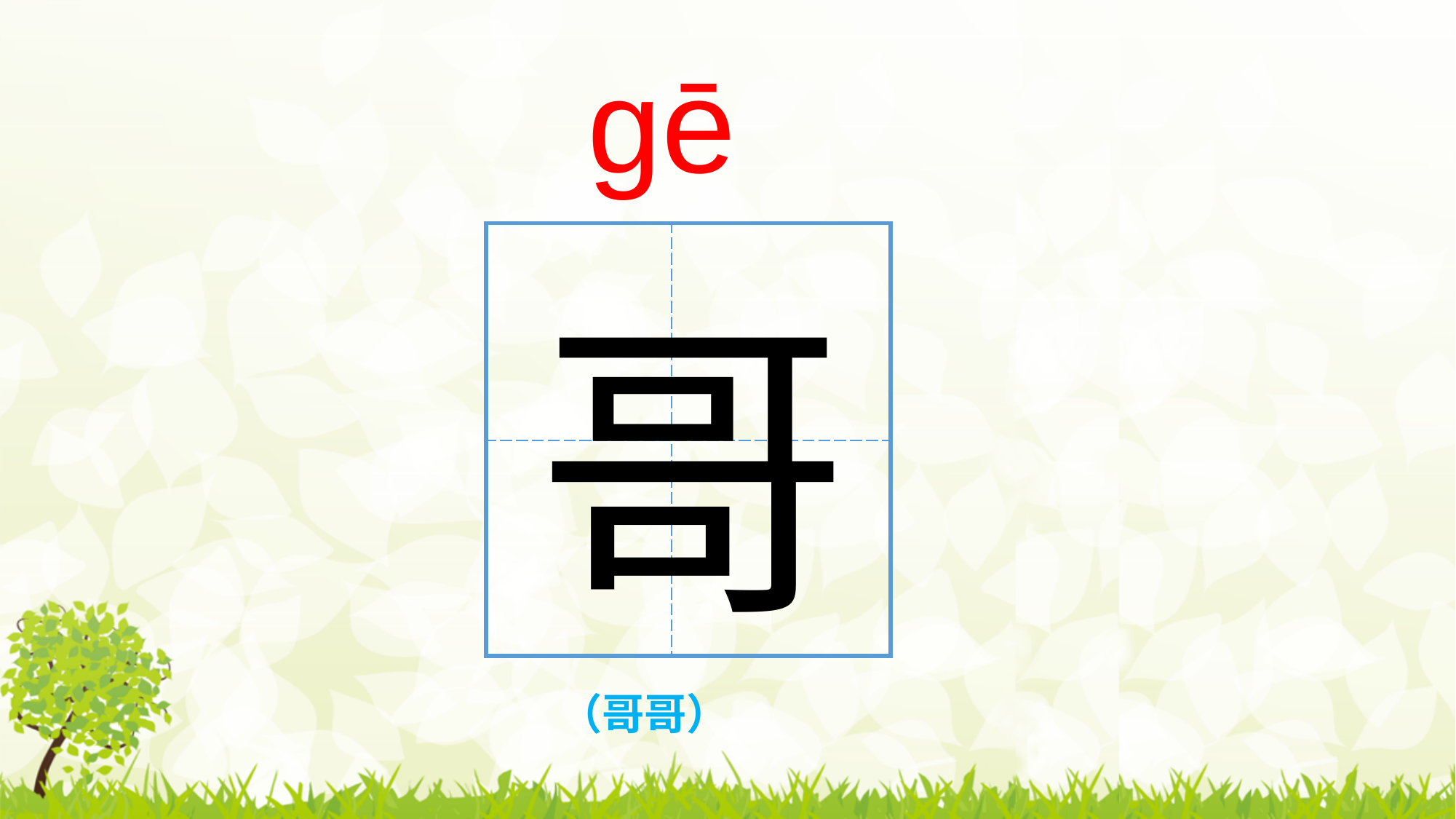

gē
|  |  |
| --- | --- |
|  |  |
哥
（哥哥）